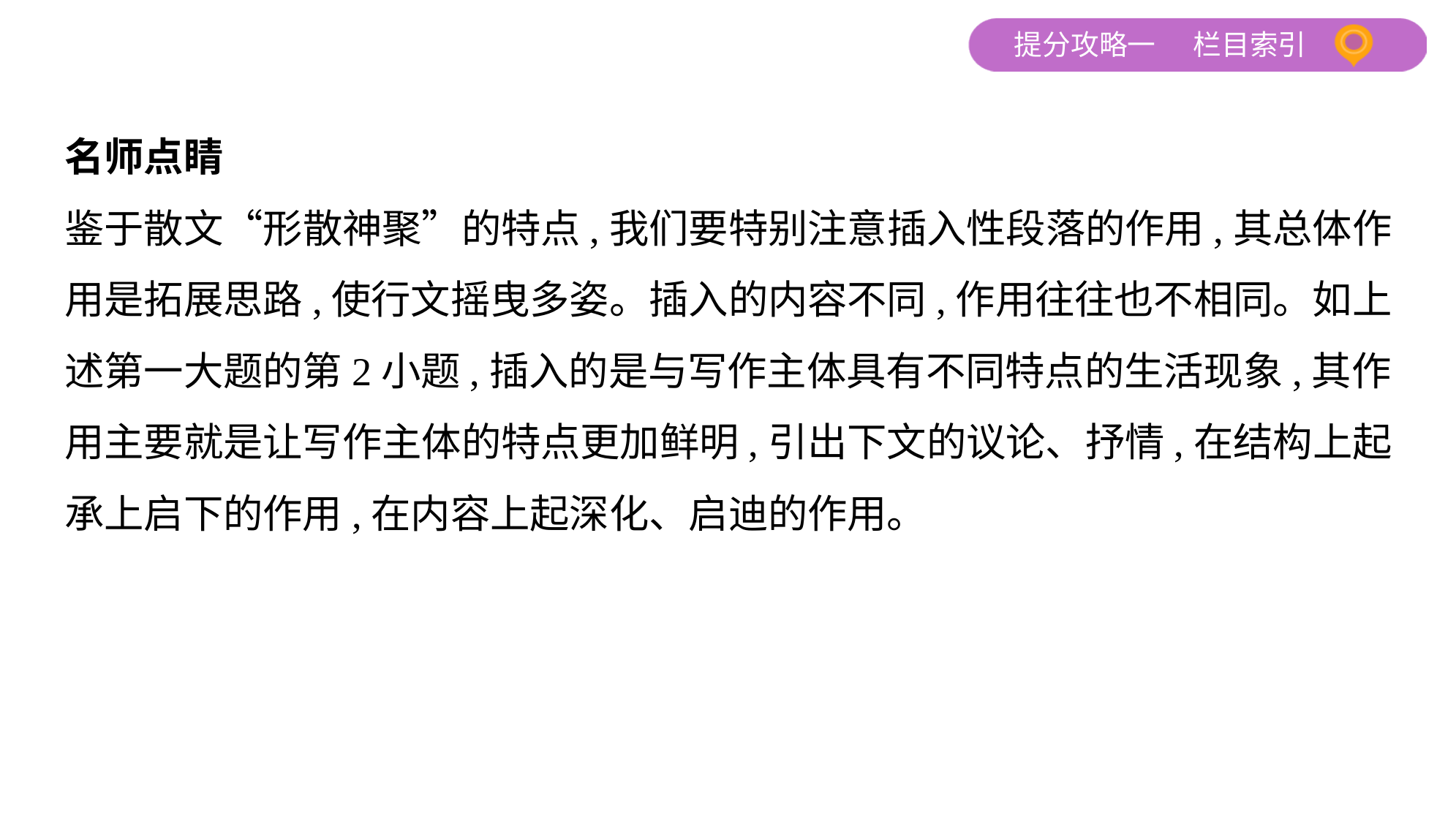

名师点睛
鉴于散文“形散神聚”的特点,我们要特别注意插入性段落的作用,其总体作
用是拓展思路,使行文摇曳多姿。插入的内容不同,作用往往也不相同。如上
述第一大题的第2小题,插入的是与写作主体具有不同特点的生活现象,其作
用主要就是让写作主体的特点更加鲜明,引出下文的议论、抒情,在结构上起
承上启下的作用,在内容上起深化、启迪的作用。